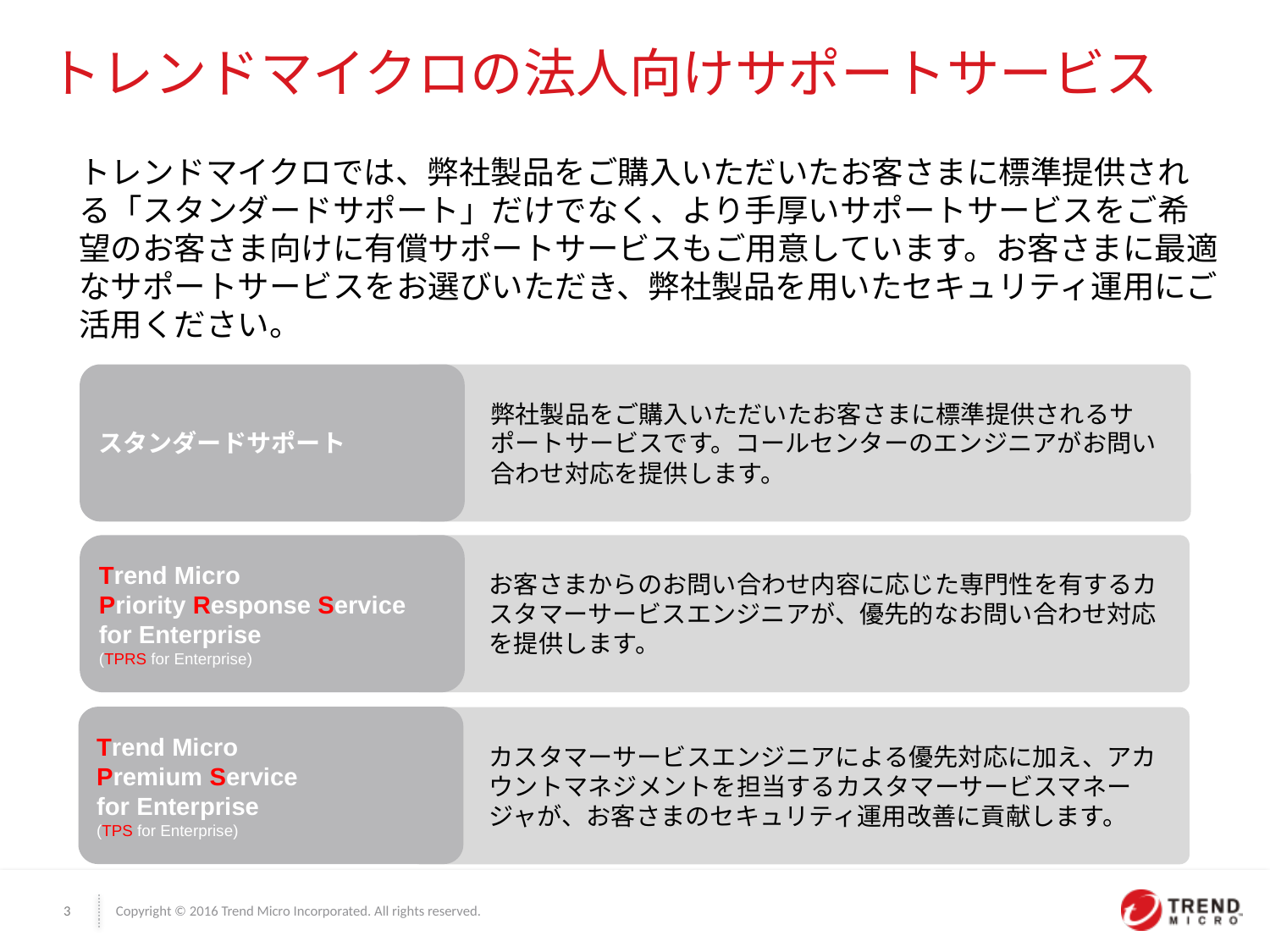

トレンドマイクロの法人向けサポートサービス
トレンドマイクロでは、弊社製品をご購入いただいたお客さまに標準提供される「スタンダードサポート」だけでなく、より手厚いサポートサービスをご希望のお客さま向けに有償サポートサービスもご用意しています。お客さまに最適なサポートサービスをお選びいただき、弊社製品を用いたセキュリティ運用にご活用ください。

スタンダードサポート
弊社製品をご購入いただいたお客さまに標準提供されるサポートサービスです。コールセンターのエンジニアがお問い合わせ対応を提供します。
Trend Micro
Priority Response Service
for Enterprise
(TPRS for Enterprise)
お客さまからのお問い合わせ内容に応じた専門性を有するカスタマーサービスエンジニアが、優先的なお問い合わせ対応を提供します。
Trend Micro
Premium Service
for Enterprise
(TPS for Enterprise)
カスタマーサービスエンジニアによる優先対応に加え、アカウントマネジメントを担当するカスタマーサービスマネージャが、お客さまのセキュリティ運用改善に貢献します。